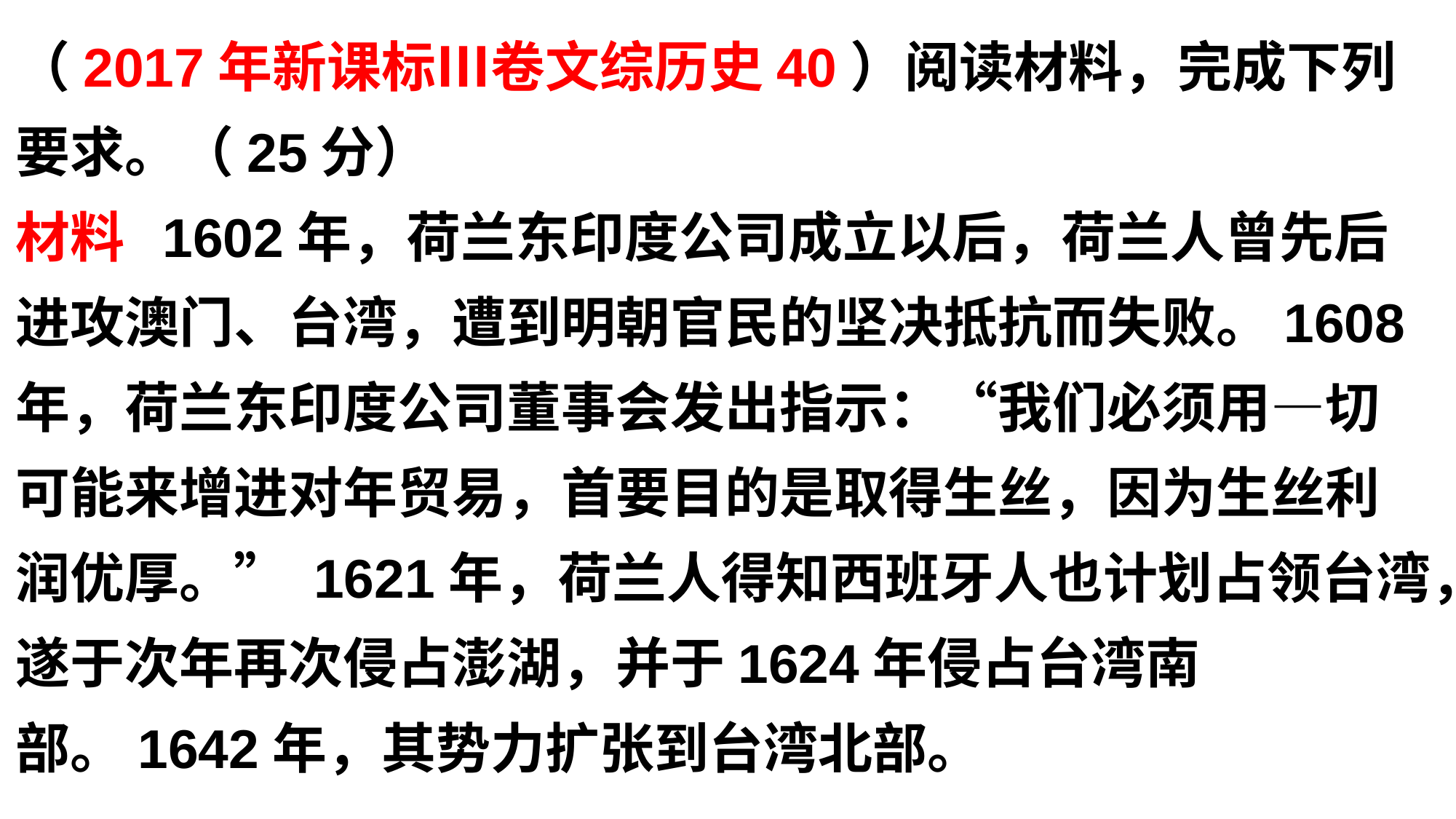

（2017年新课标Ⅲ卷文综历史40）阅读材料，完成下列要求。（25分）
材料  1602年，荷兰东印度公司成立以后，荷兰人曾先后进攻澳门、台湾，遭到明朝官民的坚决抵抗而失败。1608年，荷兰东印度公司董事会发出指示：“我们必须用—切可能来增进对年贸易，首要目的是取得生丝，因为生丝利润优厚。” 1621年，荷兰人得知西班牙人也计划占领台湾，遂于次年再次侵占澎湖，并于1624年侵占台湾南部。1642年，其势力扩张到台湾北部。